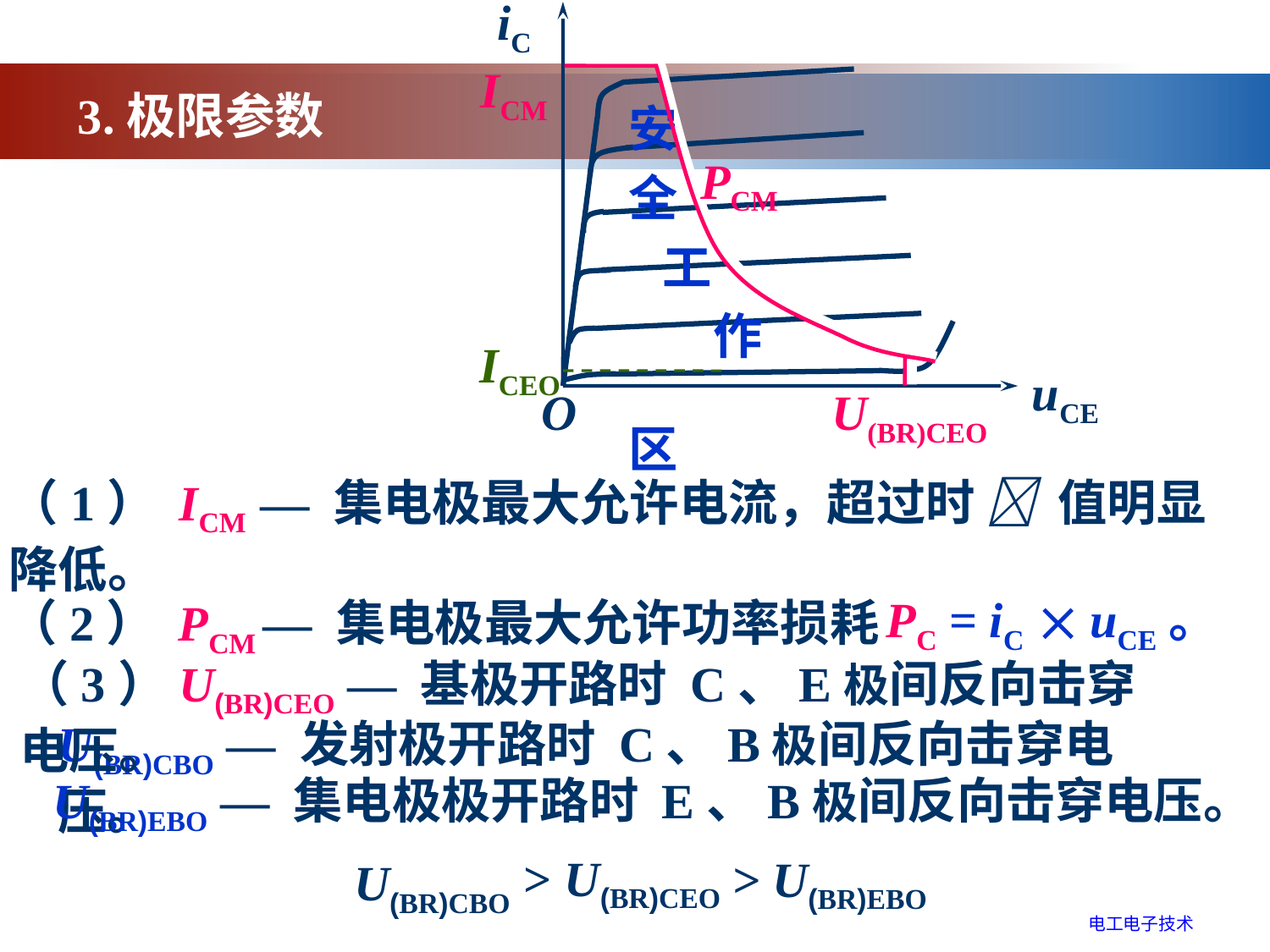

iC
ICM

安
全
     工
              作
                          区

PCM

ICEO

uCE

O
U(BR)CEO

3.极限参数
（1） ICM  — 集电极最大允许电流，超过时 β  值明显降低。
PC = iC  × uCE。
（2） PCM — 集电极最大允许功率损耗
（3）U(BR)CEO — 基极开路时 C、E极间反向击穿电压。
U(BR)CBO — 发射极开路时 C、B极间反向击穿电压。
U(BR)EBO — 集电极极开路时 E、B极间反向击穿电压。
> U(BR)CEO
> U(BR)EBO
U(BR)CBO
电工电子技术